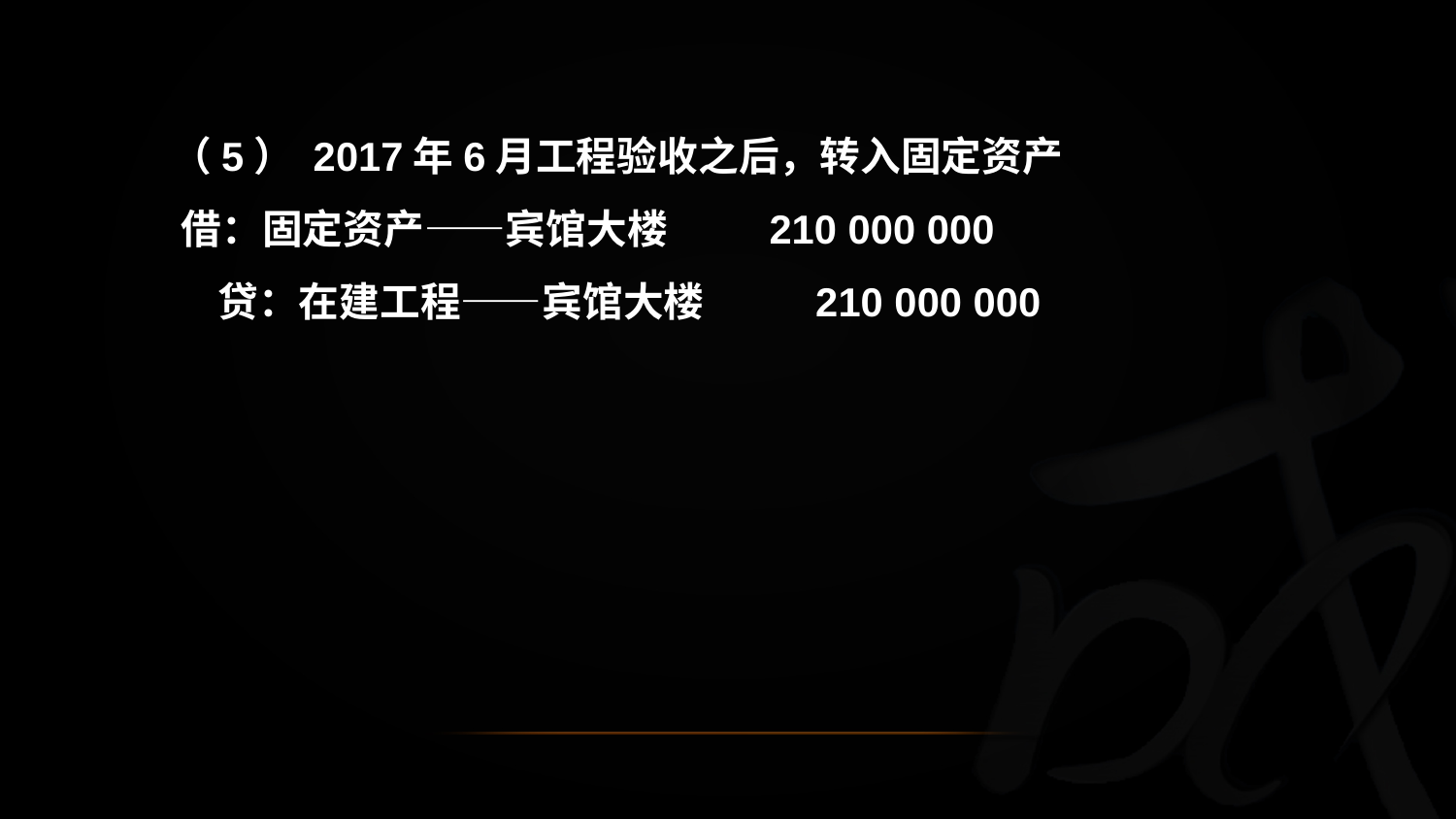

（5） 2017年6月工程验收之后，转入固定资产
    借：固定资产——宾馆大楼          210 000 000
        贷：在建工程——宾馆大楼           210 000 000